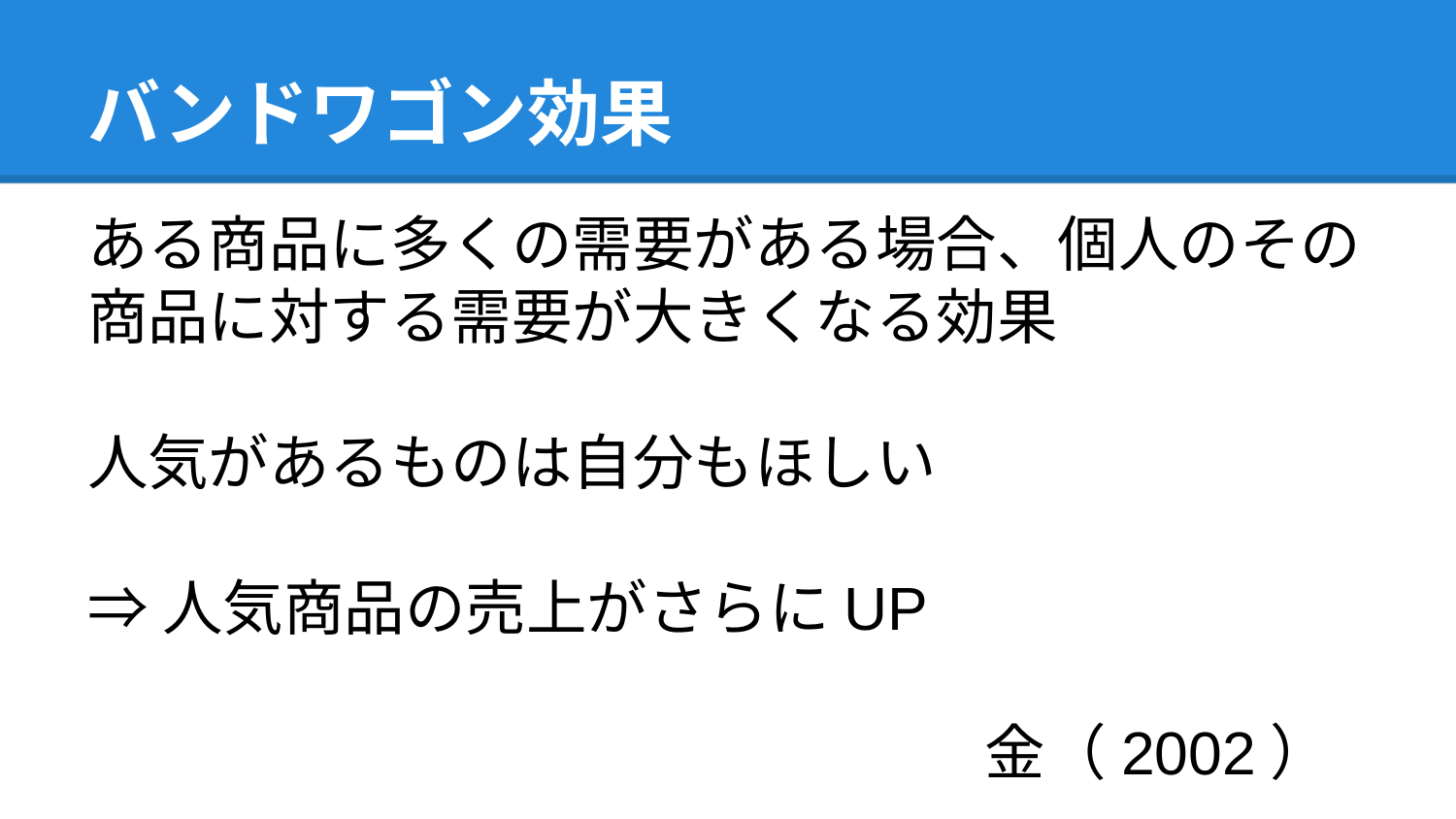

# バンドワゴン効果
ある商品に多くの需要がある場合、個人のその商品に対する需要が大きくなる効果

人気があるものは自分もほしい

⇒人気商品の売上がさらにUP

　　　　　　　　　　　　　　　　金（2002）